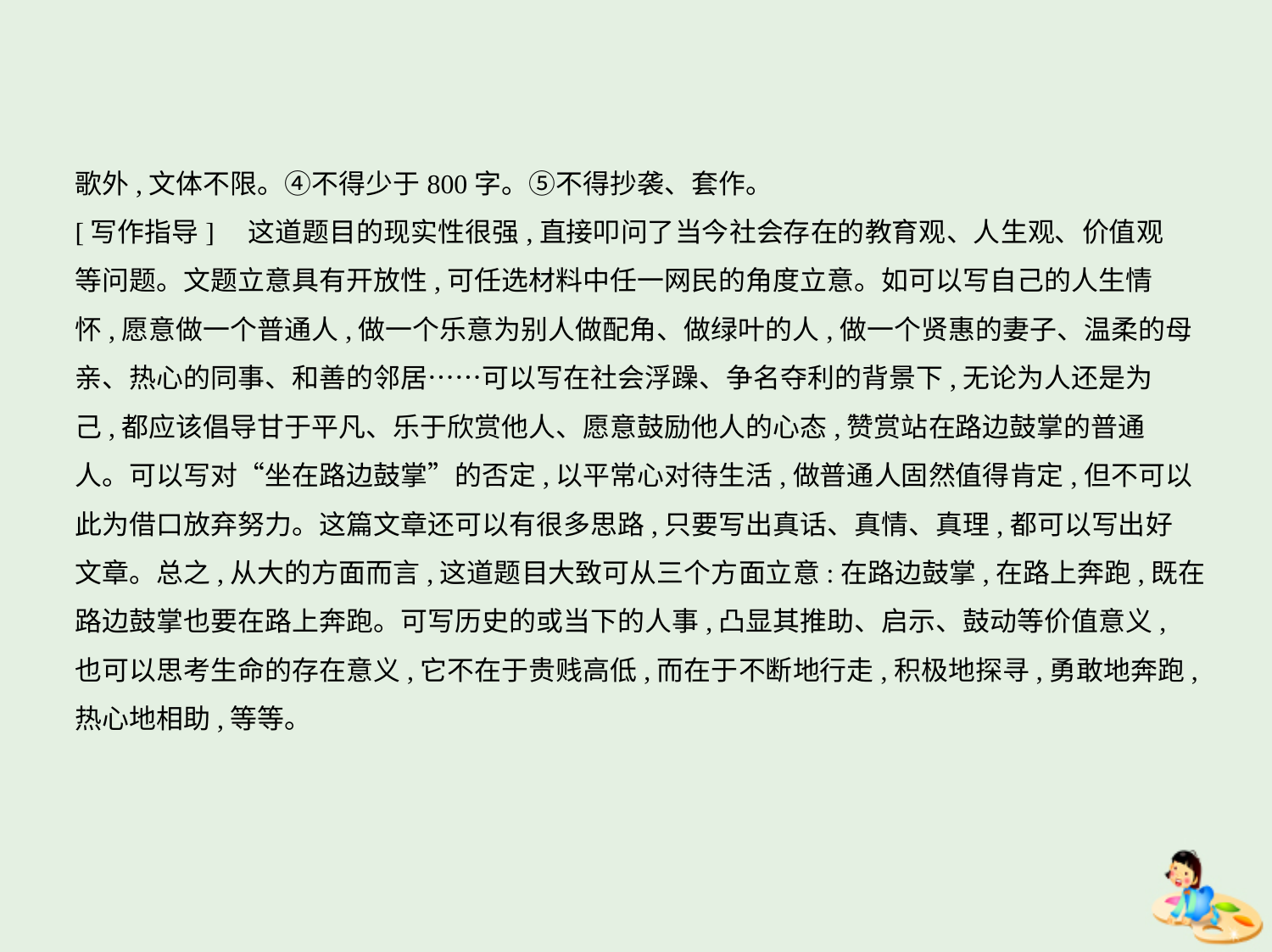

歌外,文体不限。④不得少于800字。⑤不得抄袭、套作。
[写作指导]　这道题目的现实性很强,直接叩问了当今社会存在的教育观、人生观、价值观
等问题。文题立意具有开放性,可任选材料中任一网民的角度立意。如可以写自己的人生情
怀,愿意做一个普通人,做一个乐意为别人做配角、做绿叶的人,做一个贤惠的妻子、温柔的母
亲、热心的同事、和善的邻居……可以写在社会浮躁、争名夺利的背景下,无论为人还是为
己,都应该倡导甘于平凡、乐于欣赏他人、愿意鼓励他人的心态,赞赏站在路边鼓掌的普通
人。可以写对“坐在路边鼓掌”的否定,以平常心对待生活,做普通人固然值得肯定,但不可以
此为借口放弃努力。这篇文章还可以有很多思路,只要写出真话、真情、真理,都可以写出好
文章。总之,从大的方面而言,这道题目大致可从三个方面立意:在路边鼓掌,在路上奔跑,既在
路边鼓掌也要在路上奔跑。可写历史的或当下的人事,凸显其推助、启示、鼓动等价值意义,
也可以思考生命的存在意义,它不在于贵贱高低,而在于不断地行走,积极地探寻,勇敢地奔跑,
热心地相助,等等。